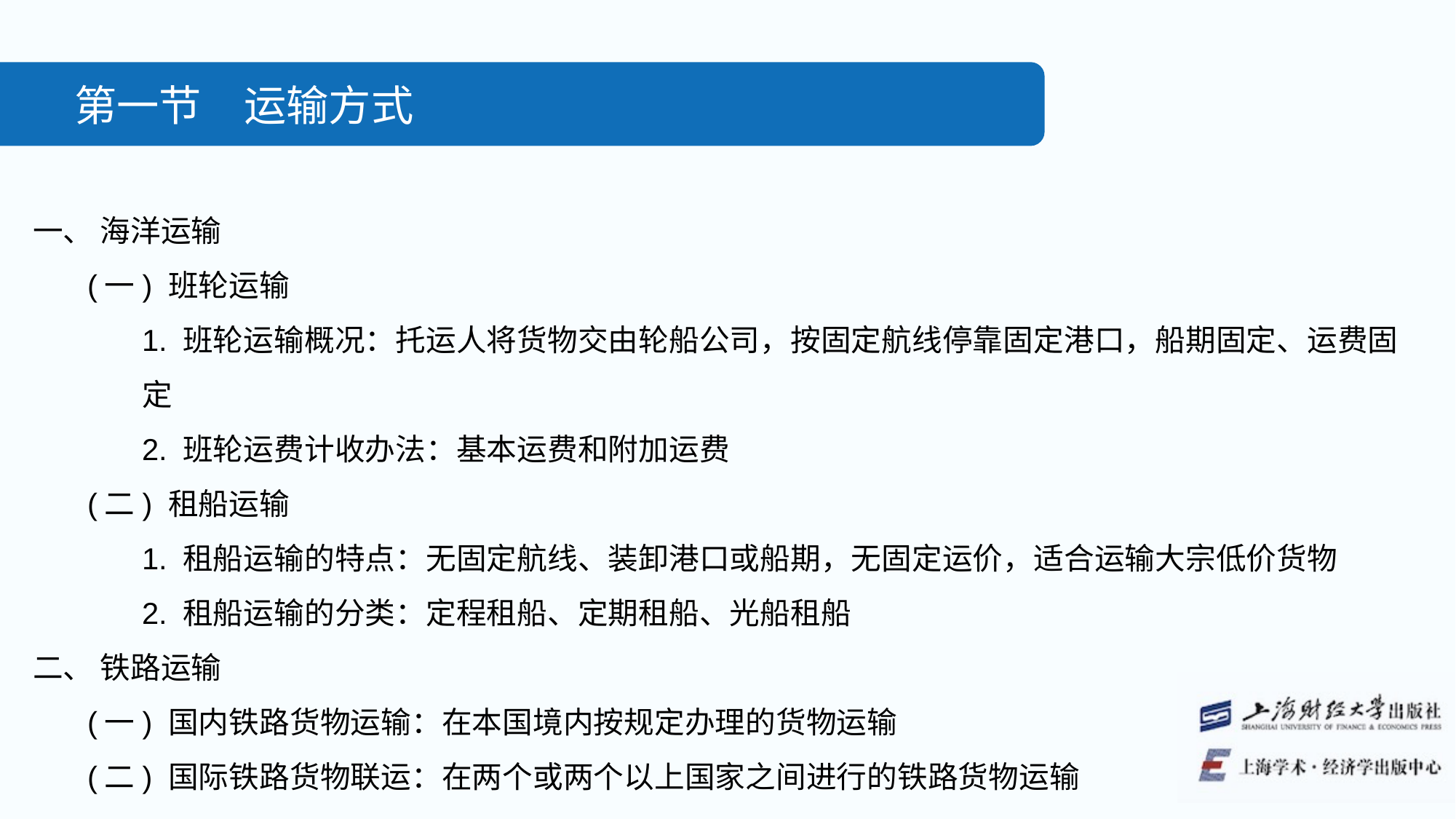

第一节　运输方式
一、 海洋运输
(一) 班轮运输
1. 班轮运输概况：托运人将货物交由轮船公司，按固定航线停靠固定港口，船期固定、运费固定
2. 班轮运费计收办法：基本运费和附加运费
(二) 租船运输
1. 租船运输的特点：无固定航线、装卸港口或船期，无固定运价，适合运输大宗低价货物
2. 租船运输的分类：定程租船、定期租船、光船租船
二、 铁路运输
(一) 国内铁路货物运输：在本国境内按规定办理的货物运输
(二) 国际铁路货物联运：在两个或两个以上国家之间进行的铁路货物运输